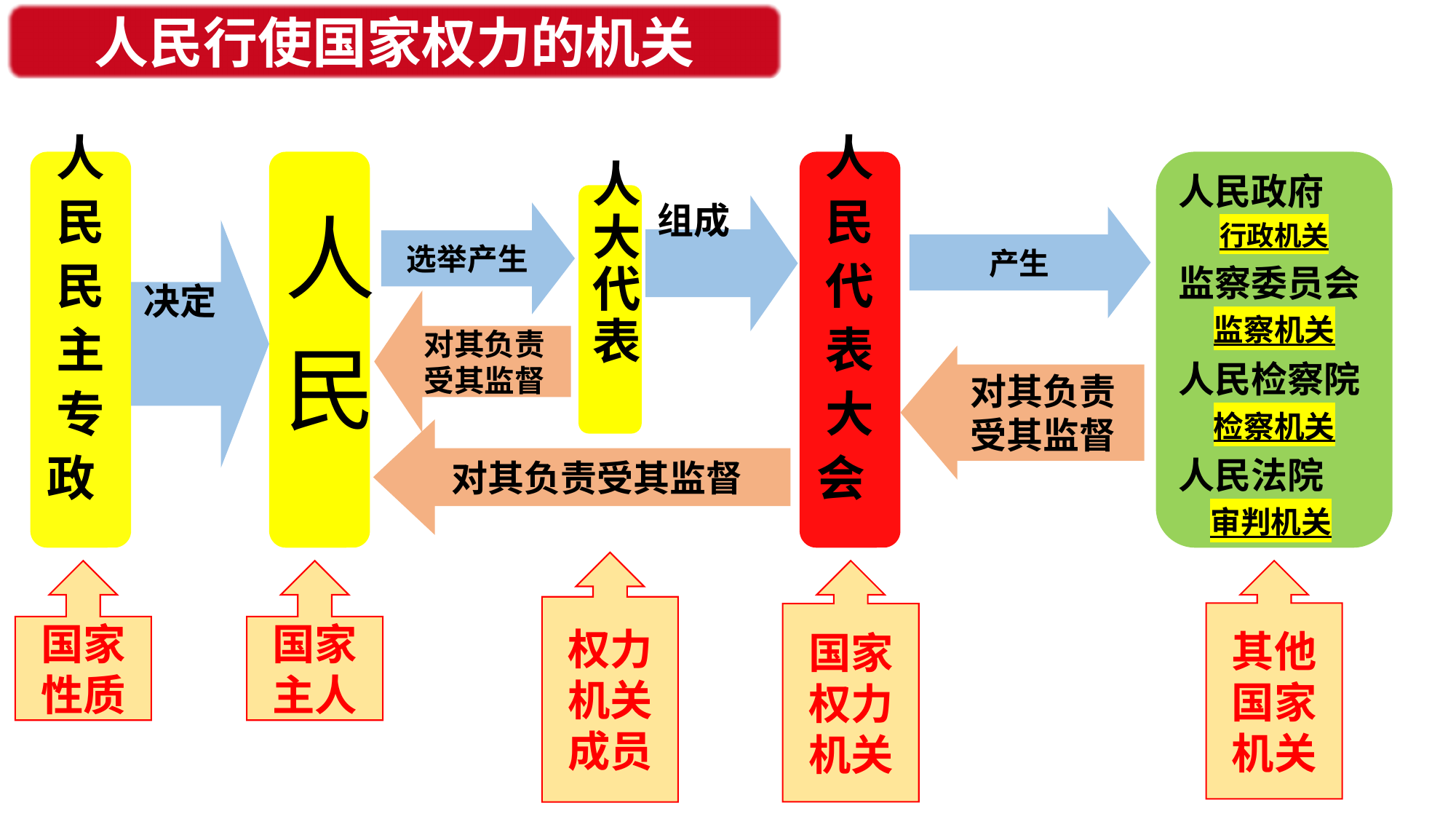

人民行使国家权力的机关
人民民主专政
人民
人民代表大会
人民政府
行政机关
监察委员会
监察机关
人民检察院
检察机关
人民法院
审判机关
人大代表
组成
选举产生
产生
决定
对其负责受其监督
对其负责
受其监督
对其负责受其监督
权力机关
成员
国家性质
国家主人
国家权力机关
其他
国家机关